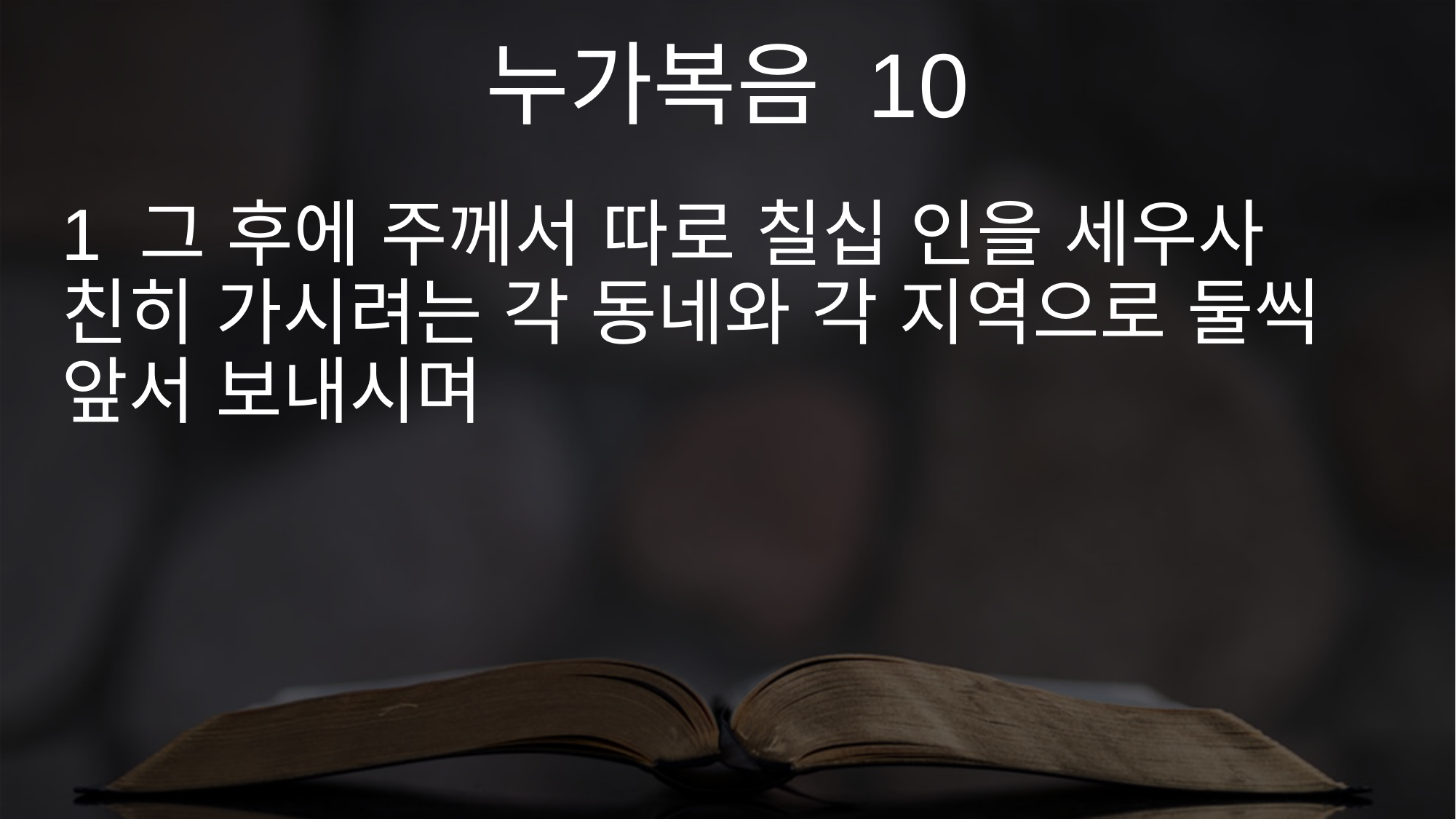

누가복음 10
1 그 후에 주께서 따로 칠십 인을 세우사 친히 가시려는 각 동네와 각 지역으로 둘씩 앞서 보내시며